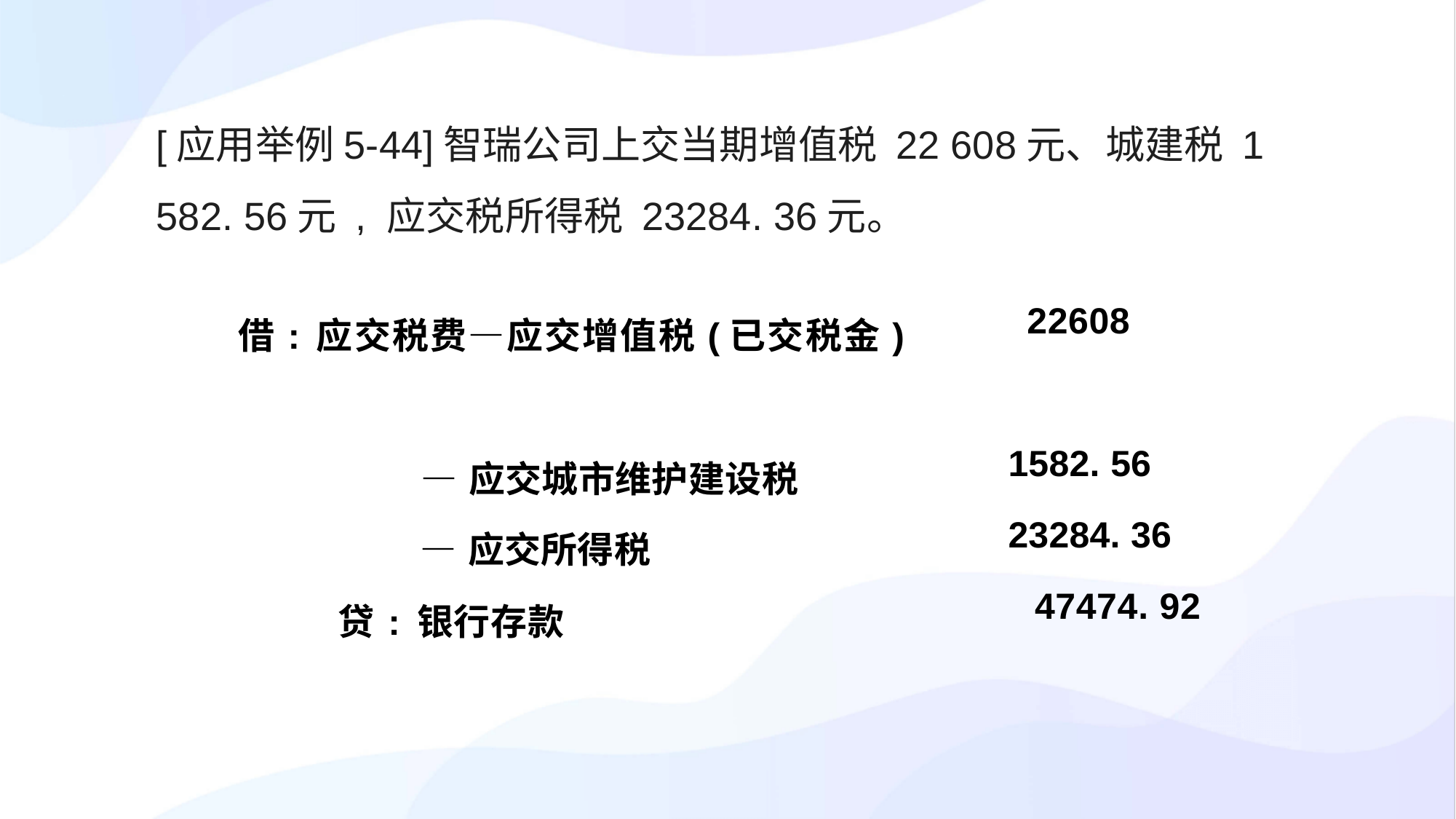

[应用举例5-44]智瑞公司上交当期增值税 22 608元、城建税 1 582. 56元 , 应交税所得税 23284. 36元。
| 借: 应交税费—应交增值税(已交税金) | 22608 |
| --- | --- |
| —应交城市维护建设税 | 1582. 56 |
| —应交所得税 | 23284. 36 |
| 贷: 银行存款 | 47474. 92 |